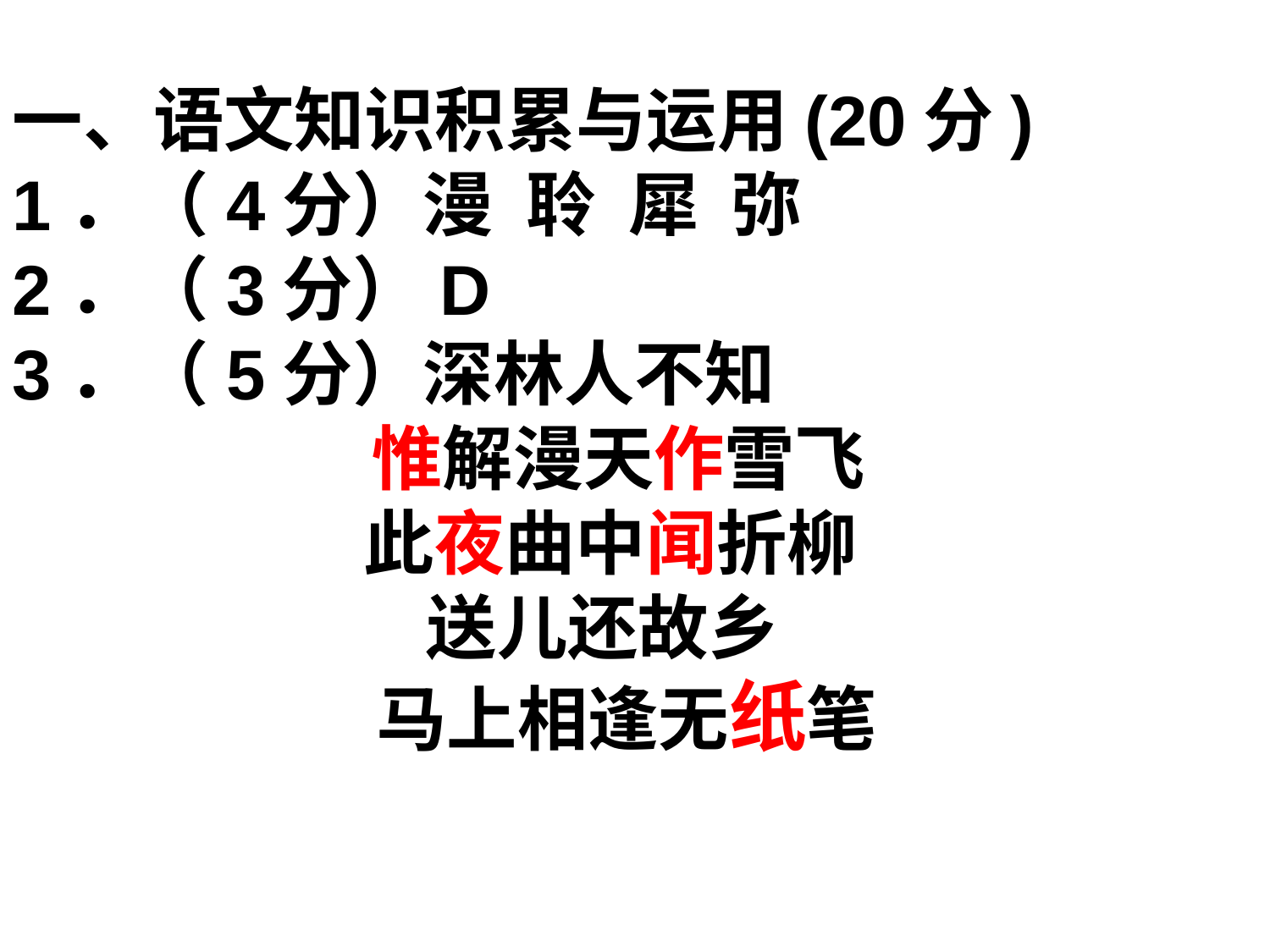

一、语文知识积累与运用(20分)
1．（4分）漫  聆  犀  弥
2．（3分）D
3．（5分）深林人不知
惟解漫天作雪飞
此夜曲中闻折柳
送儿还故乡
马上相逢无纸笔